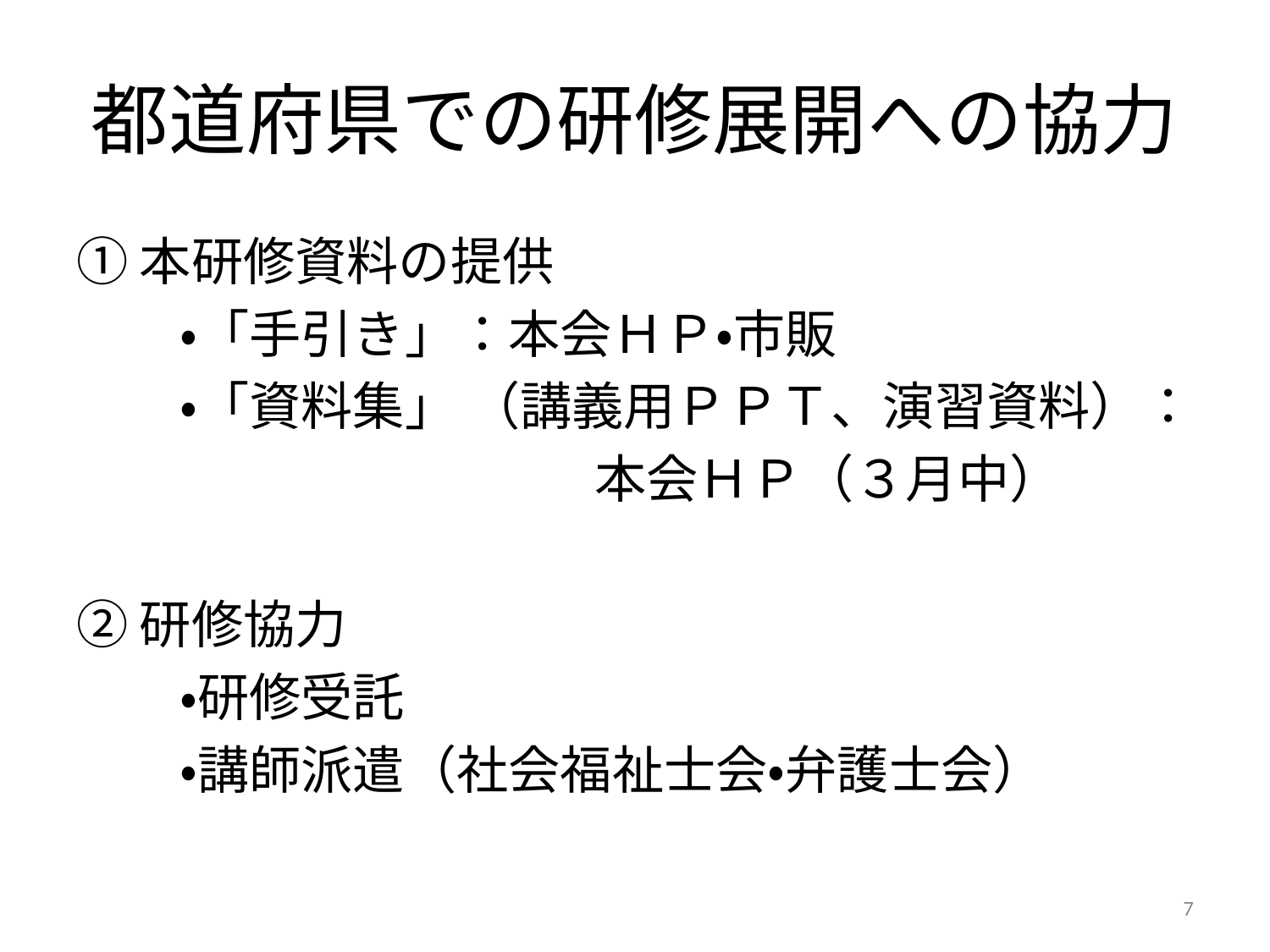

# 都道府県での研修展開への協力
①本研修資料の提供
　　・「手引き」：本会ＨＰ・市販
　　・「資料集」 （講義用ＰＰＴ、演習資料）：
　　　　　　　　　　本会ＨＰ（３月中）

②研修協力
　　・研修受託
　　・講師派遣（社会福祉士会・弁護士会）
7